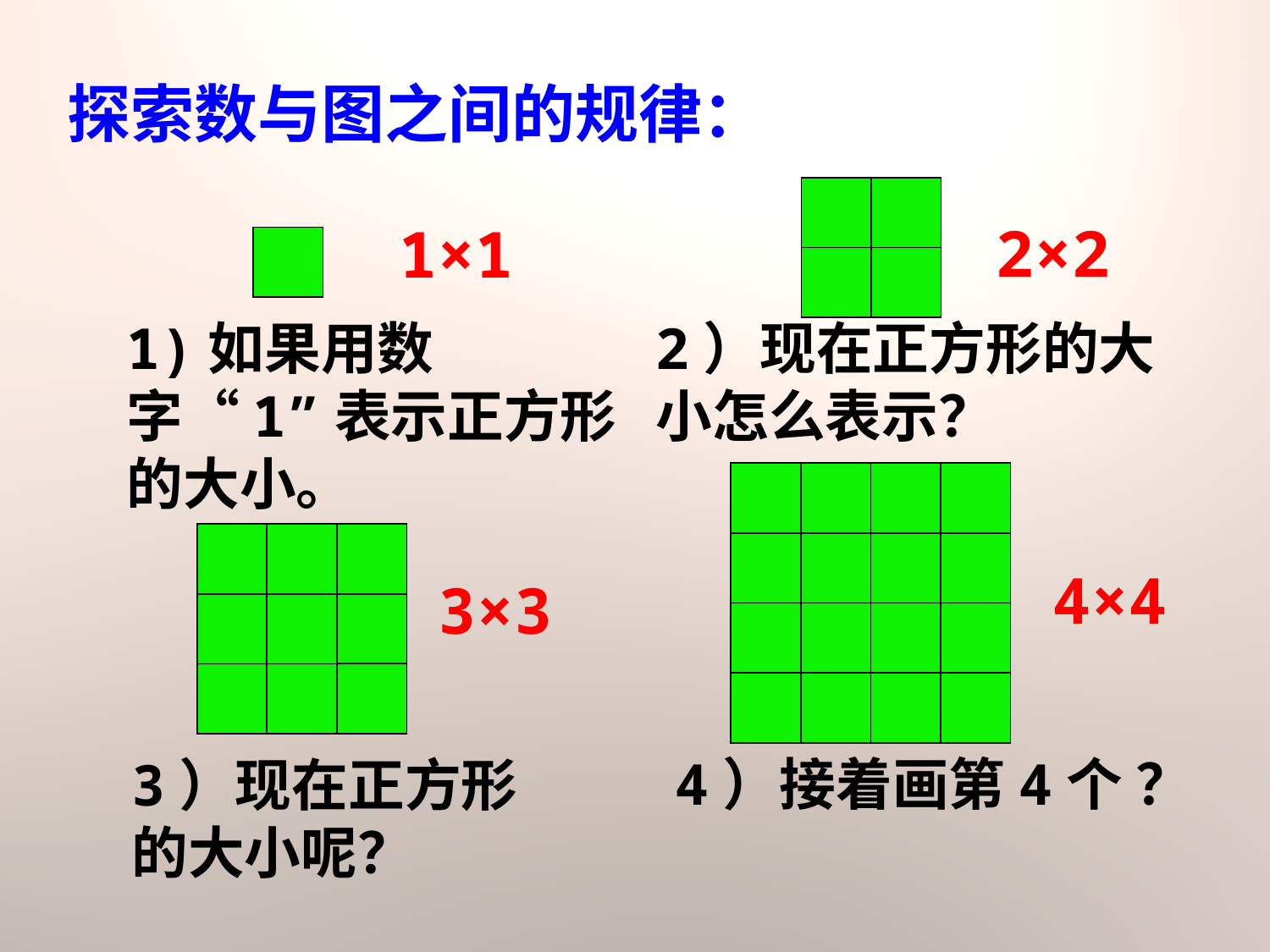

探索数与图之间的规律：

2×2
1×1

1)如果用数字“1”表示正方形的大小。
2）现在正方形的大小怎么表示？

4×4
3×3
4）接着画第4个 ？
3）现在正方形的大小呢？